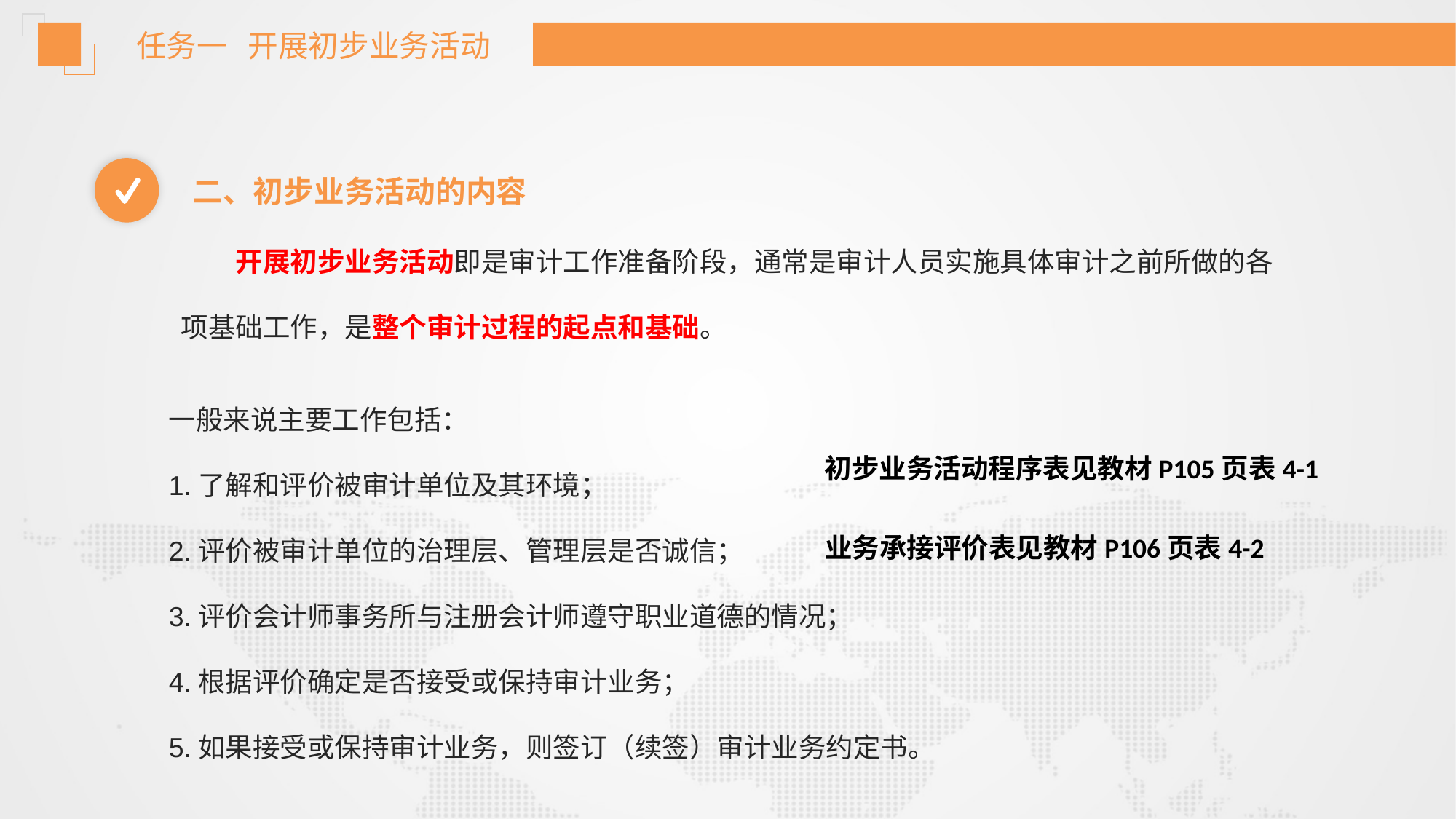

任务一   开展初步业务活动

二、初步业务活动的内容
开展初步业务活动即是审计工作准备阶段，通常是审计人员实施具体审计之前所做的各项基础工作，是整个审计过程的起点和基础。
一般来说主要工作包括：
1.了解和评价被审计单位及其环境；
2.评价被审计单位的治理层、管理层是否诚信；
3.评价会计师事务所与注册会计师遵守职业道德的情况；
4.根据评价确定是否接受或保持审计业务；
5.如果接受或保持审计业务，则签订（续签）审计业务约定书。
初步业务活动程序表见教材P105页表4-1
业务承接评价表见教材P106页表4-2